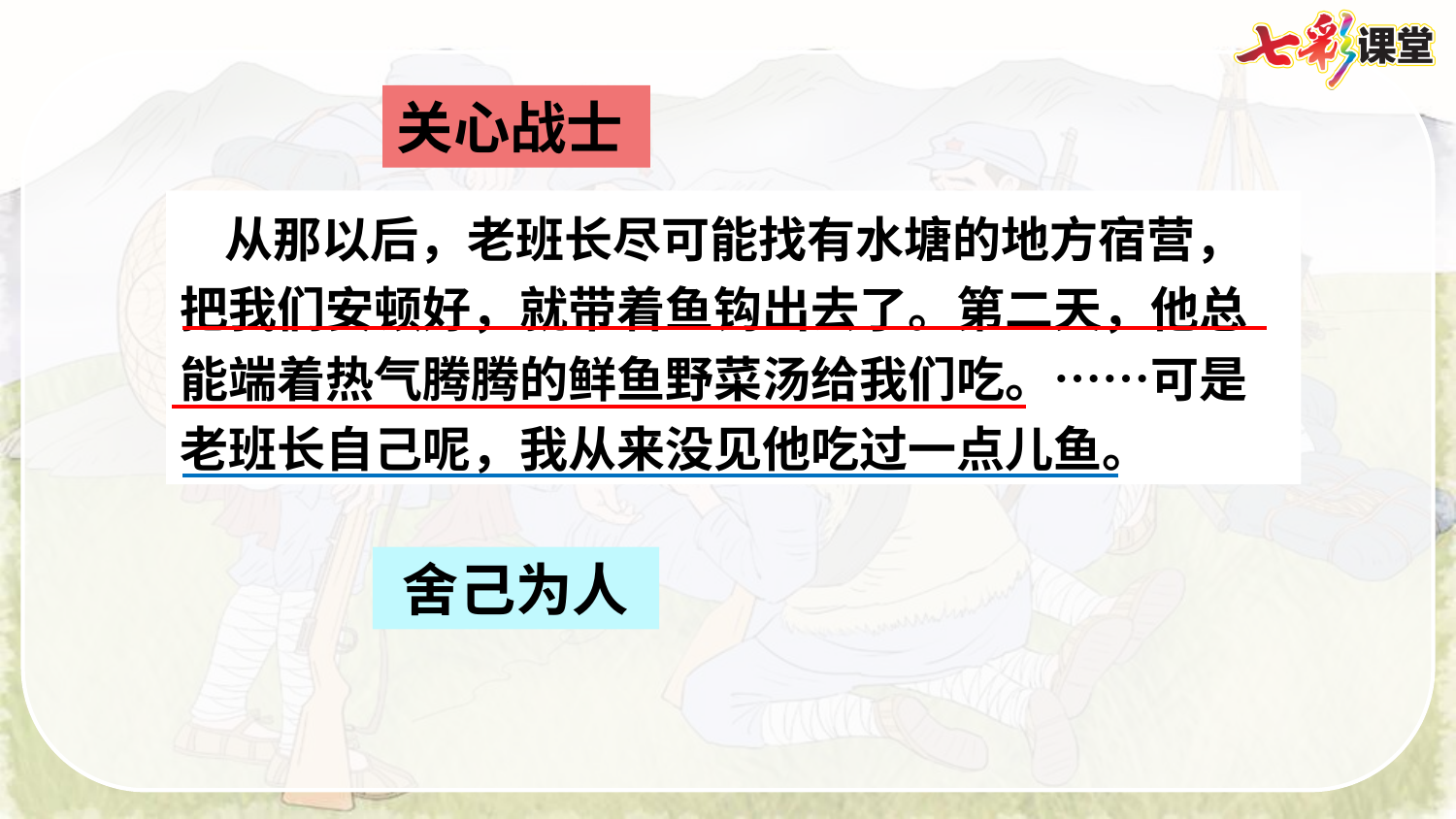

关心战士
   从那以后，老班长尽可能找有水塘的地方宿营，把我们安顿好，就带着鱼钩出去了。第二天，他总能端着热气腾腾的鲜鱼野菜汤给我们吃。……可是老班长自己呢，我从来没见他吃过一点儿鱼。
舍己为人